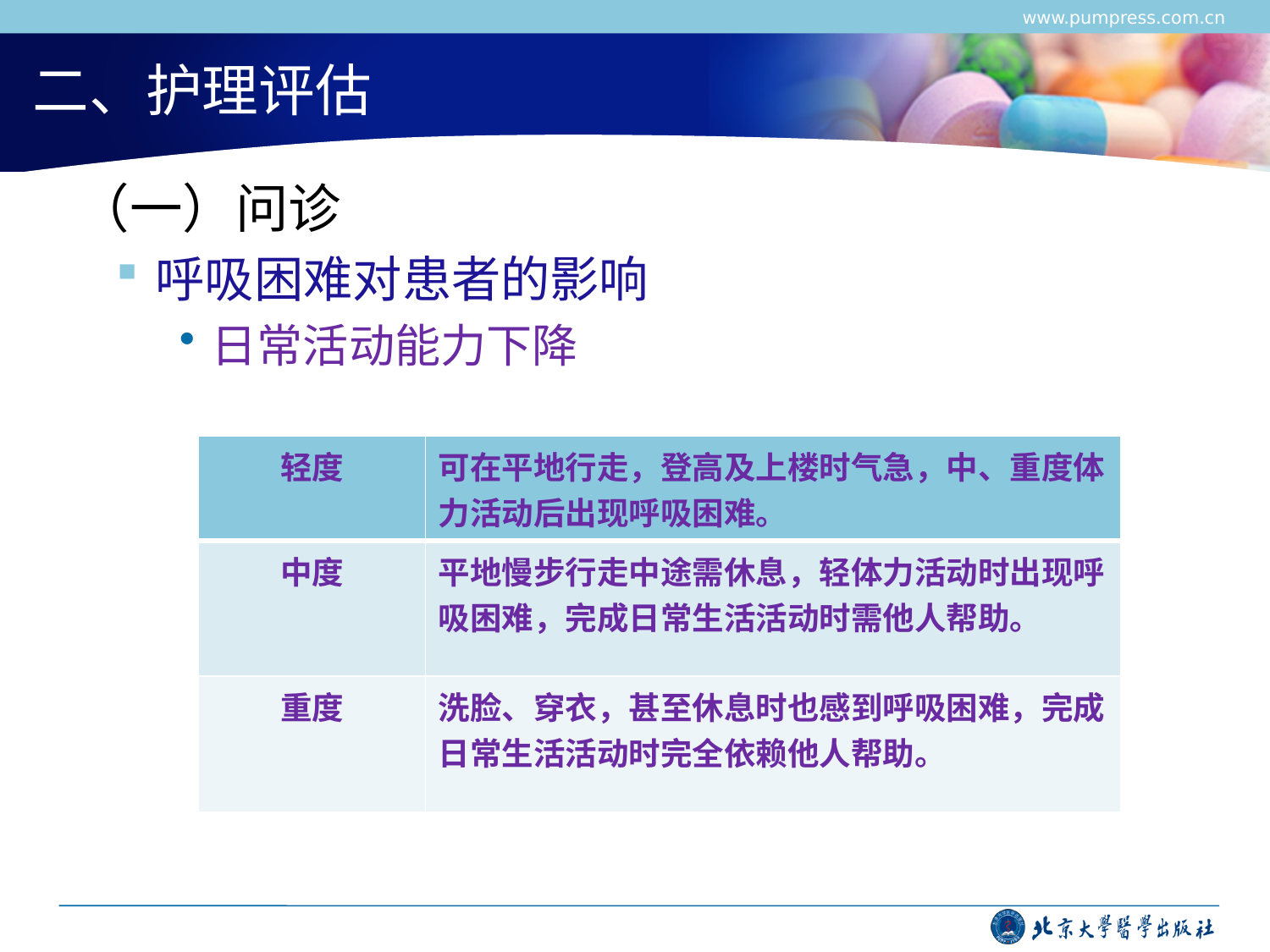

www.pumpress.com.cn
# 二、护理评估
 （一）问诊
呼吸困难对患者的影响
日常活动能力下降

| 轻度 | 可在平地行走，登高及上楼时气急，中、重度体力活动后出现呼吸困难。 |
| --- | --- |
| 中度 | 平地慢步行走中途需休息，轻体力活动时出现呼吸困难，完成日常生活活动时需他人帮助。 |
| 重度 | 洗脸、穿衣，甚至休息时也感到呼吸困难，完成日常生活活动时完全依赖他人帮助。 |